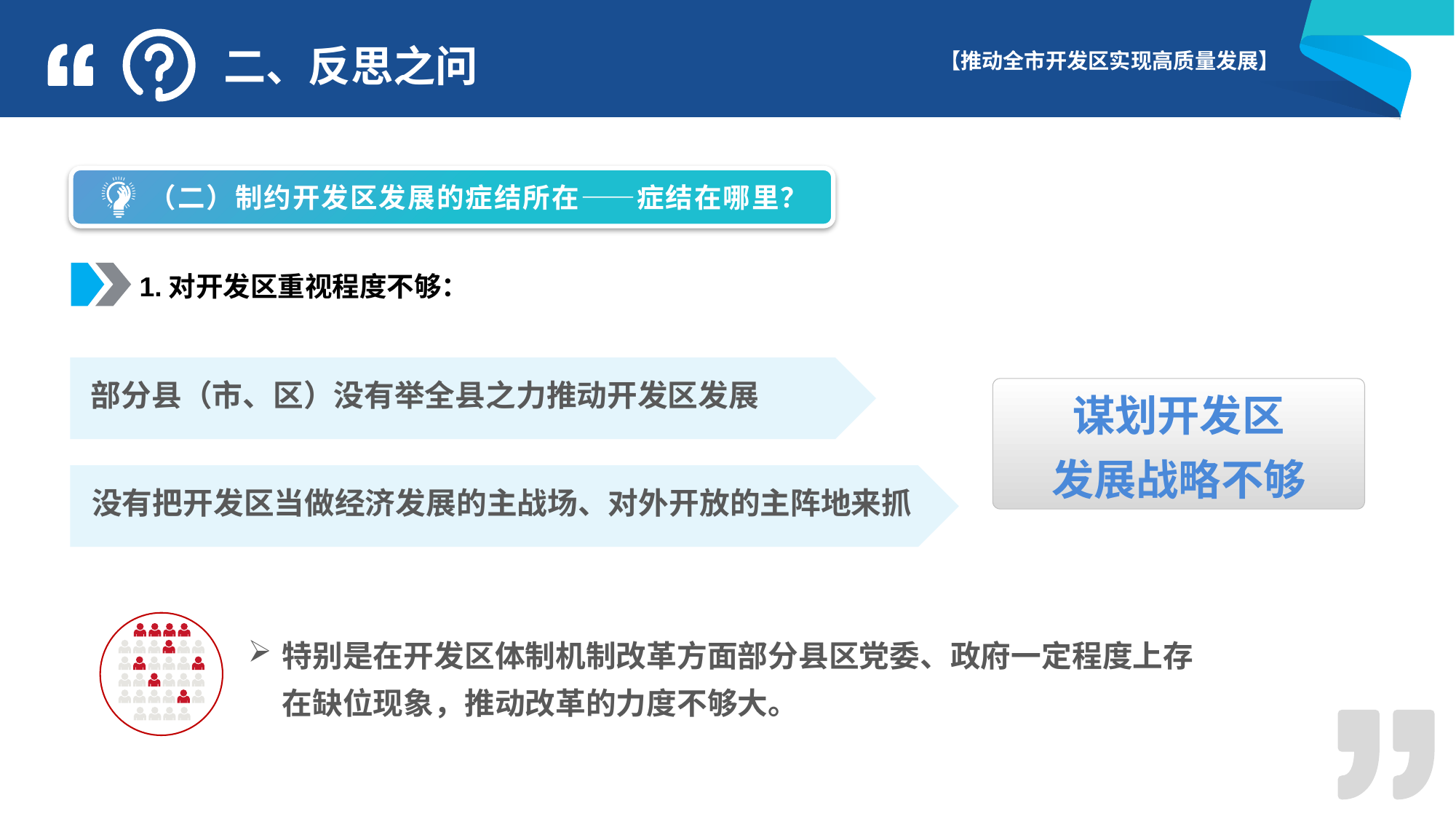

二、反思之问
      （二）制约开发区发展的症结所在——症结在哪里？

1.对开发区重视程度不够：

部分县（市、区）没有举全县之力推动开发区发展
谋划开发区
发展战略不够

没有把开发区当做经济发展的主战场、对外开放的主阵地来抓

特别是在开发区体制机制改革方面部分县区党委、政府一定程度上存在缺位现象，推动改革的力度不够大。